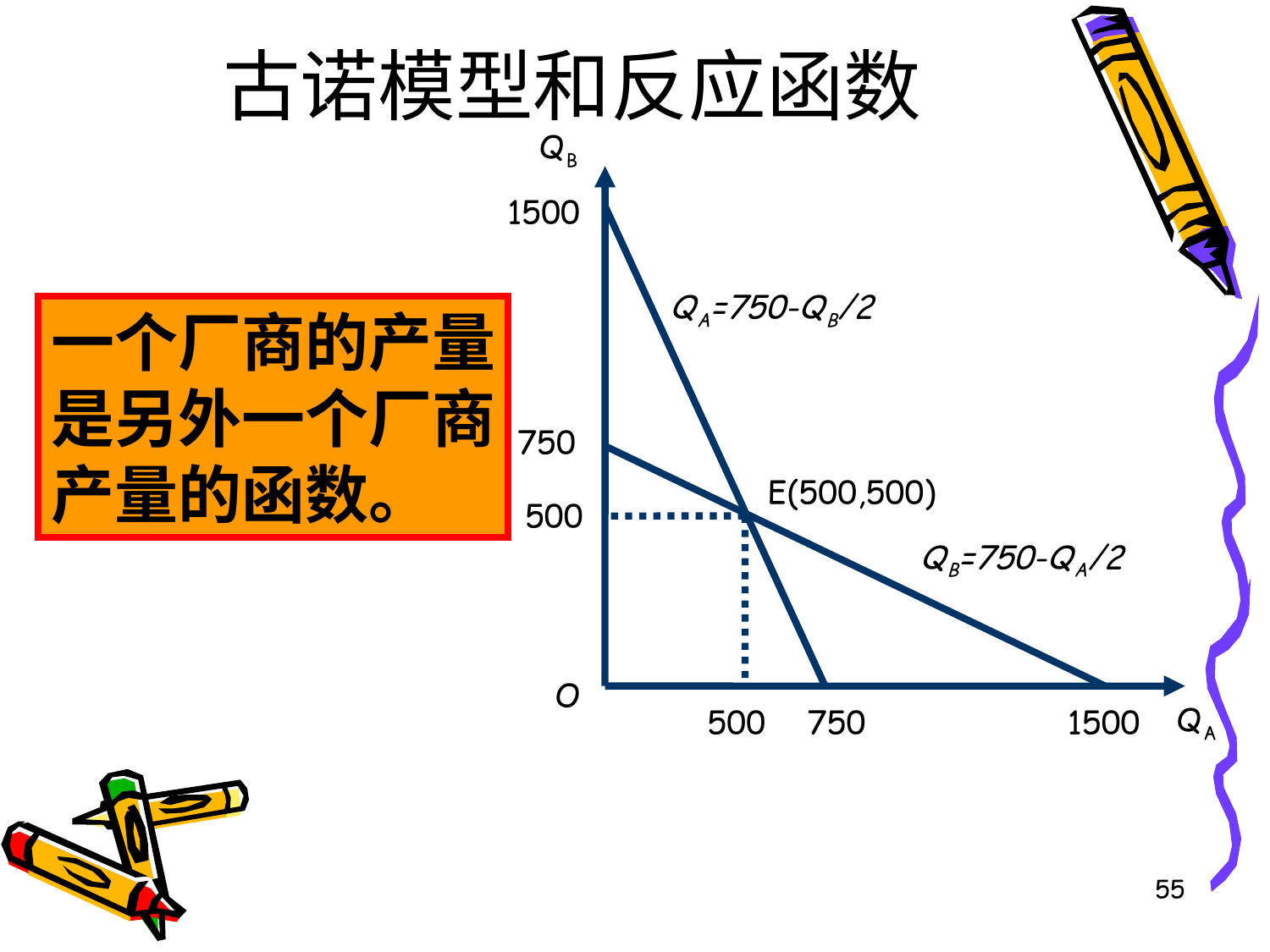

# 古诺模型和反应函数
QB

1500

QA=750-QB/2
一个厂商的产量
是另外一个厂商
产量的函数。
750

E(500,500)
500

QB=750-QA/2
O

500
750
1500
QA
55